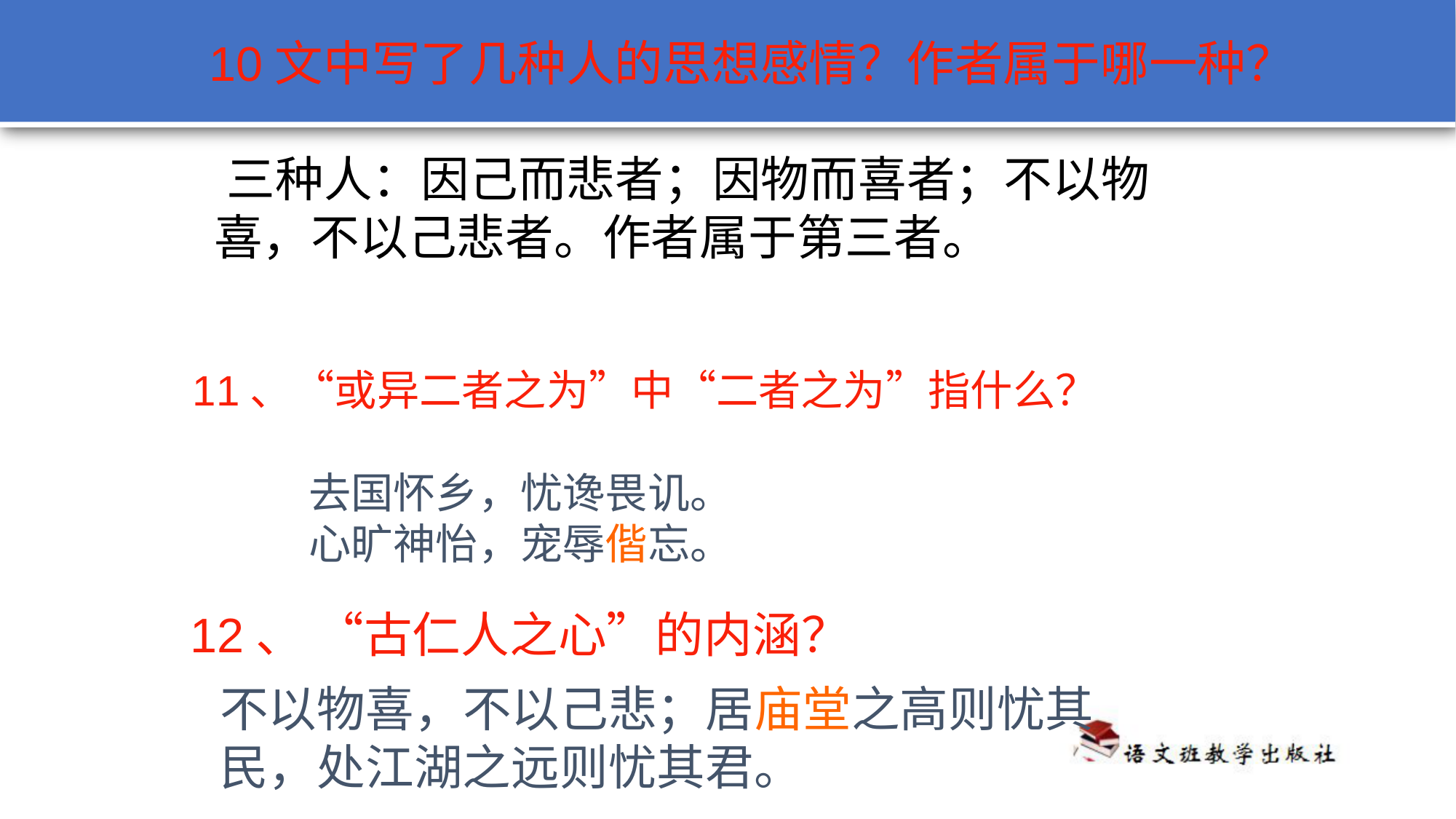

10文中写了几种人的思想感情？作者属于哪一种？
 三种人：因己而悲者；因物而喜者；不以物喜，不以己悲者。作者属于第三者。
11、“或异二者之为”中“二者之为”指什么？
去国怀乡，忧谗畏讥。
心旷神怡，宠辱偕忘。
12、 “古仁人之心”的内涵？
不以物喜，不以己悲；居庙堂之高则忧其民，处江湖之远则忧其君。